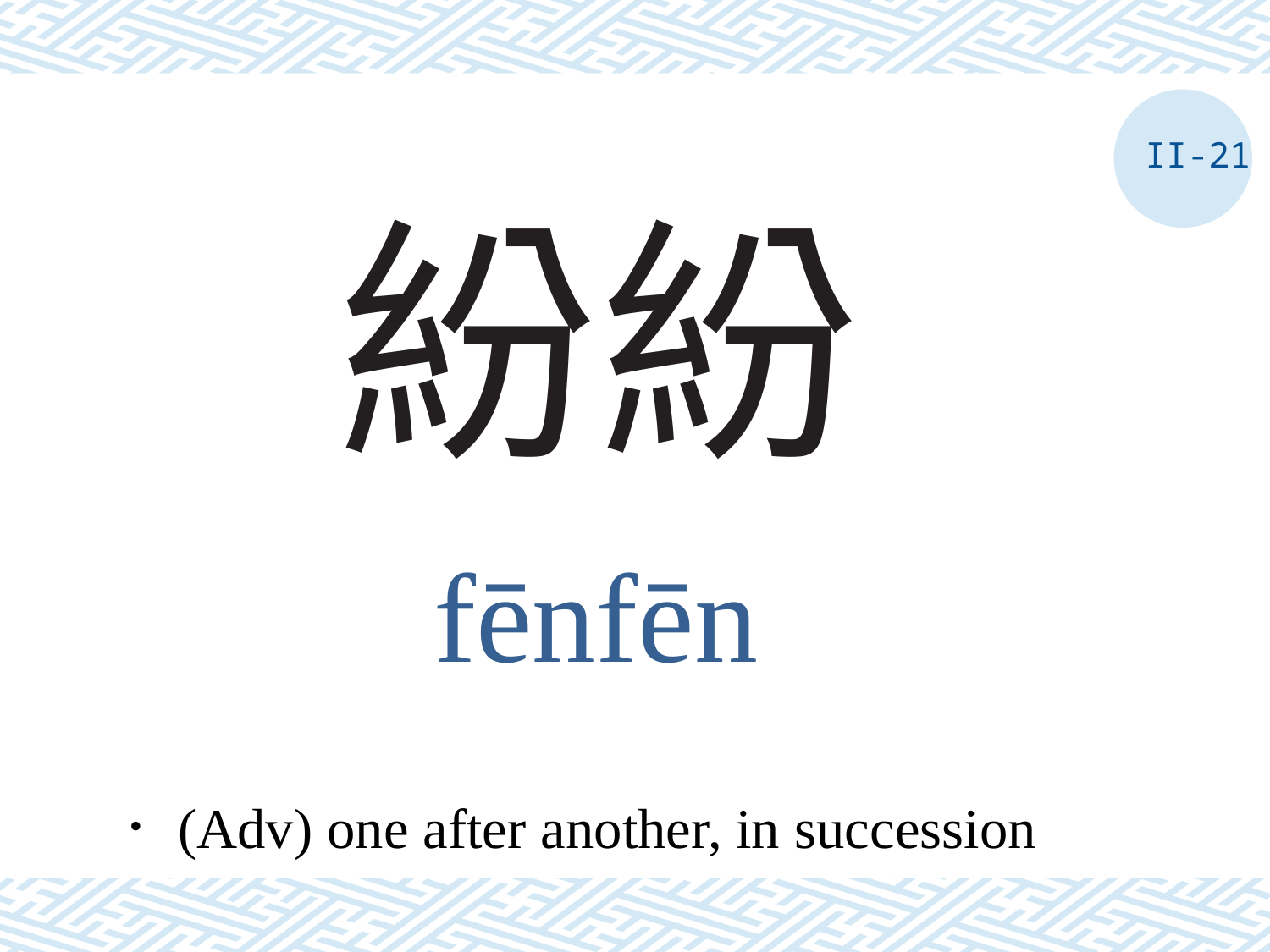

II-21

# 紛紛
fēnfēn
．(Adv) one after another, in succession